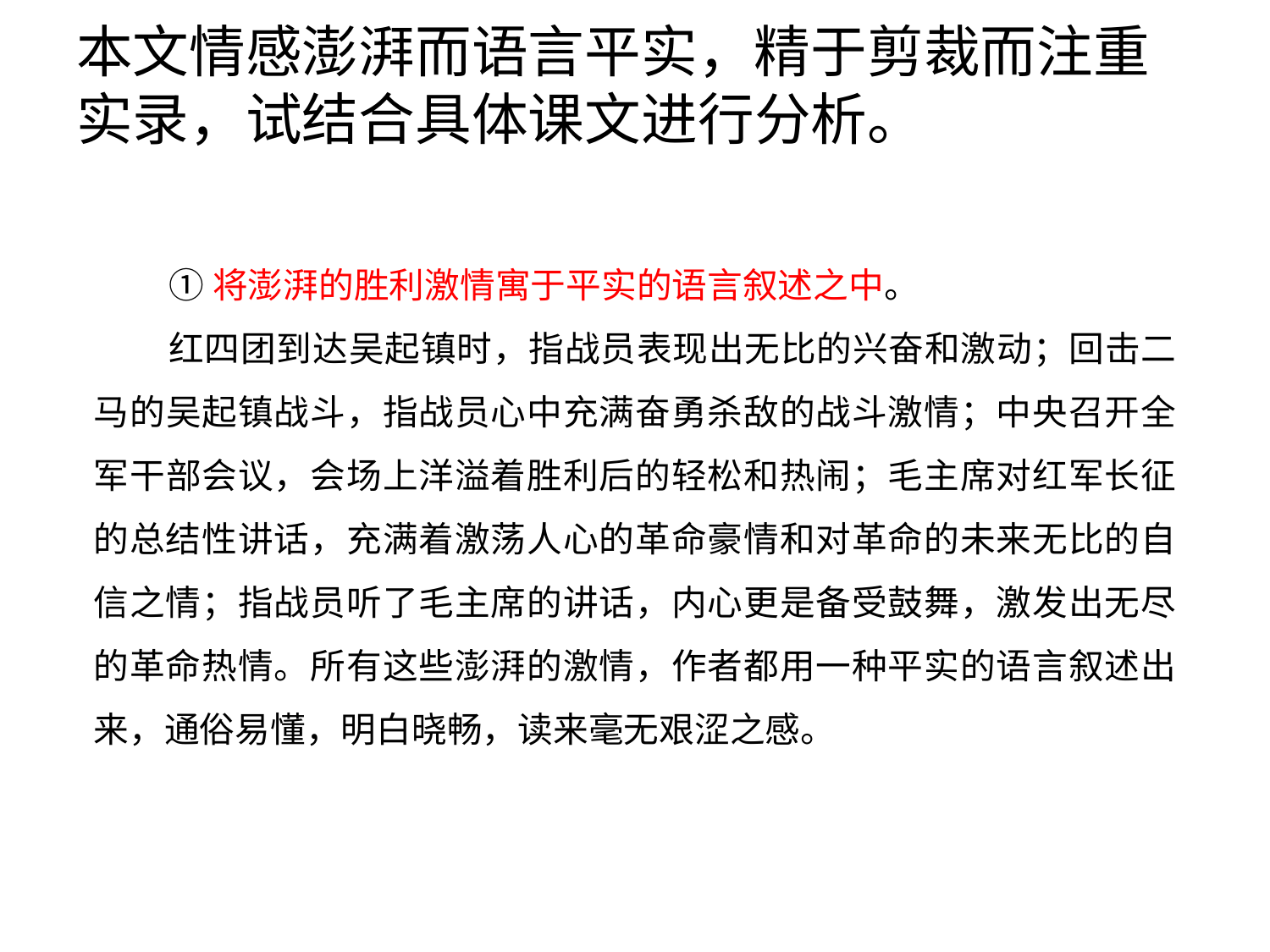

# 本文情感澎湃而语言平实，精于剪裁而注重实录，试结合具体课文进行分析。
①将澎湃的胜利激情寓于平实的语言叙述之中。
红四团到达吴起镇时，指战员表现出无比的兴奋和激动；回击二马的吴起镇战斗，指战员心中充满奋勇杀敌的战斗激情；中央召开全军干部会议，会场上洋溢着胜利后的轻松和热闹；毛主席对红军长征的总结性讲话，充满着激荡人心的革命豪情和对革命的未来无比的自信之情；指战员听了毛主席的讲话，内心更是备受鼓舞，激发出无尽的革命热情。所有这些澎湃的激情，作者都用一种平实的语言叙述出来，通俗易懂，明白晓畅，读来毫无艰涩之感。